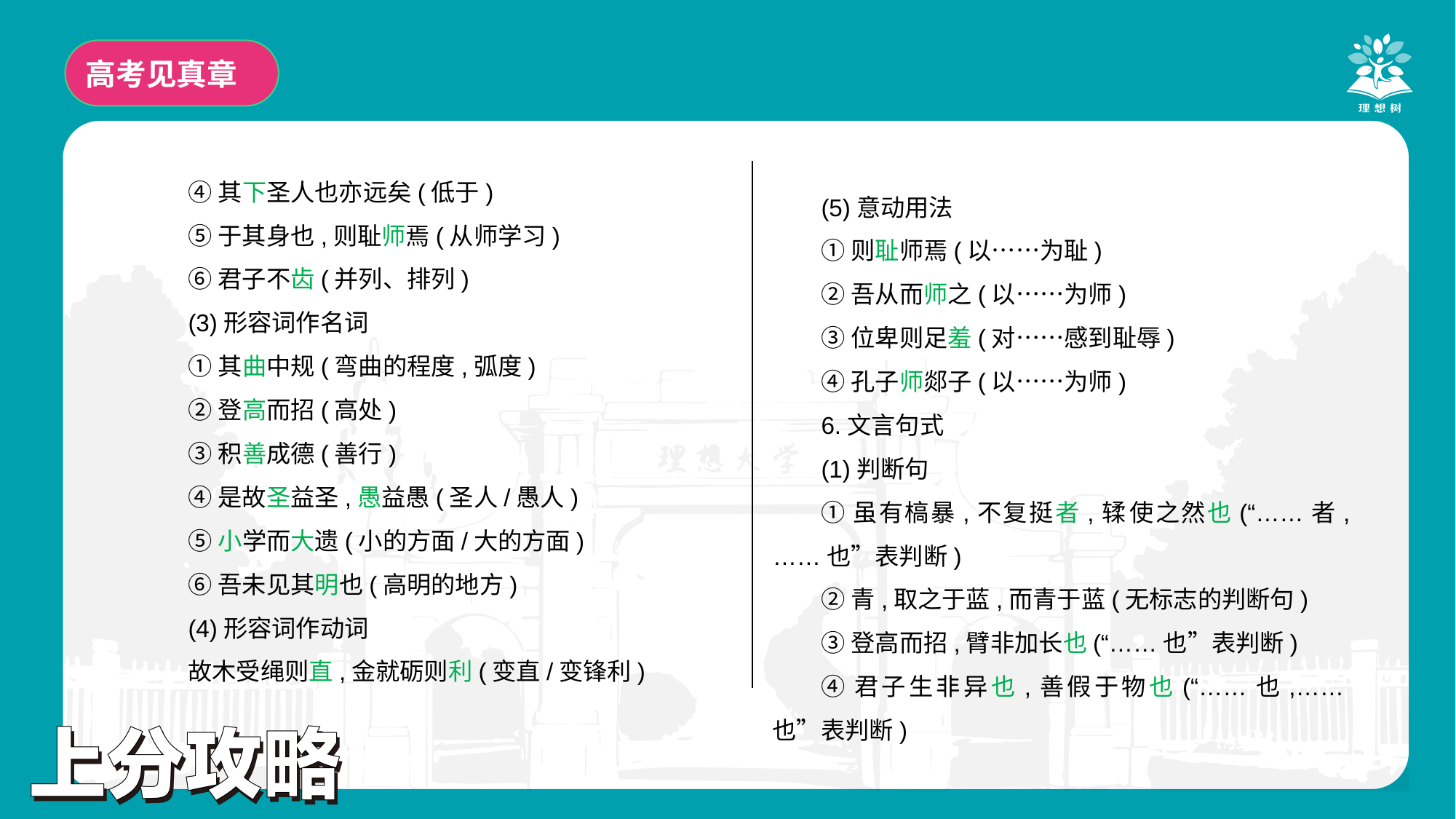

高考见真章
④其下圣人也亦远矣(低于)
⑤于其身也,则耻师焉(从师学习)
⑥君子不齿(并列、排列)
(3)形容词作名词
①其曲中规(弯曲的程度,弧度)
②登高而招(高处)
③积善成德(善行)
④是故圣益圣,愚益愚(圣人/愚人)
⑤小学而大遗(小的方面/大的方面)
⑥吾未见其明也(高明的地方)
(4)形容词作动词
故木受绳则直,金就砺则利(变直/变锋利)

(5)意动用法
①则耻师焉(以……为耻)
②吾从而师之(以……为师)
③位卑则足羞(对……感到耻辱)
④孔子师郯子(以……为师)
6.文言句式
(1)判断句
①虽有槁暴,不复挺者,𫐓使之然也(“……者,……也”表判断)
②青,取之于蓝,而青于蓝(无标志的判断句)
③登高而招,臂非加长也(“……也”表判断)
④君子生非异也,善假于物也(“……也,……也”表判断)